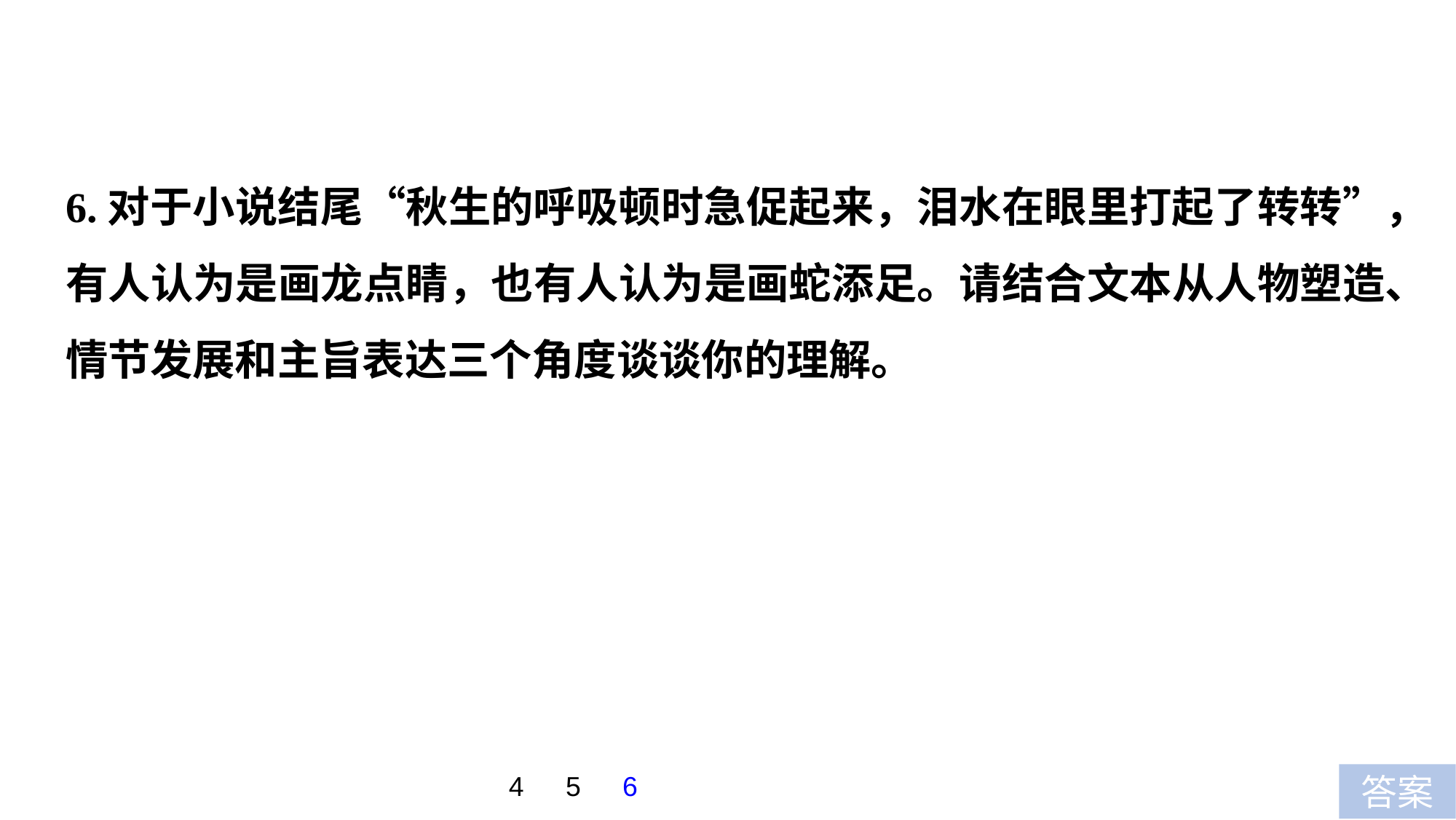

6.对于小说结尾“秋生的呼吸顿时急促起来，泪水在眼里打起了转转”，有人认为是画龙点睛，也有人认为是画蛇添足。请结合文本从人物塑造、情节发展和主旨表达三个角度谈谈你的理解。
4
5
6
答案